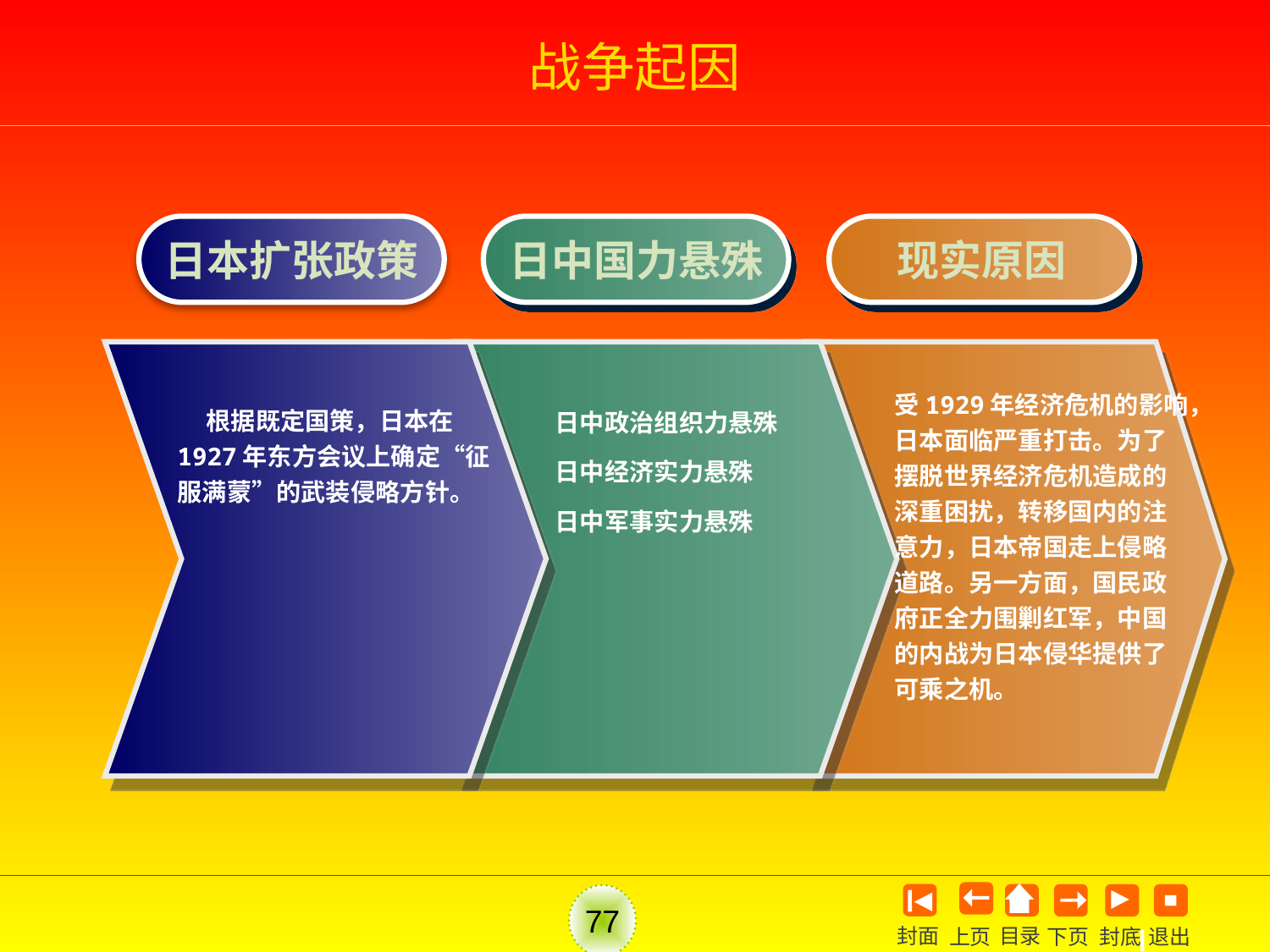

# 战争起因
日本扩张政策
日中国力悬殊
现实原因

受1929年经济危机的影响，日本面临严重打击。为了摆脱世界经济危机造成的深重困扰，转移国内的注意力，日本帝国走上侵略道路。另一方面，国民政府正全力围剿红军，中国的内战为日本侵华提供了可乘之机。
    根据既定国策，日本在1927年东方会议上确定“征服满蒙”的武装侵略方针。
日中政治组织力悬殊
日中经济实力悬殊
日中军事实力悬殊

77